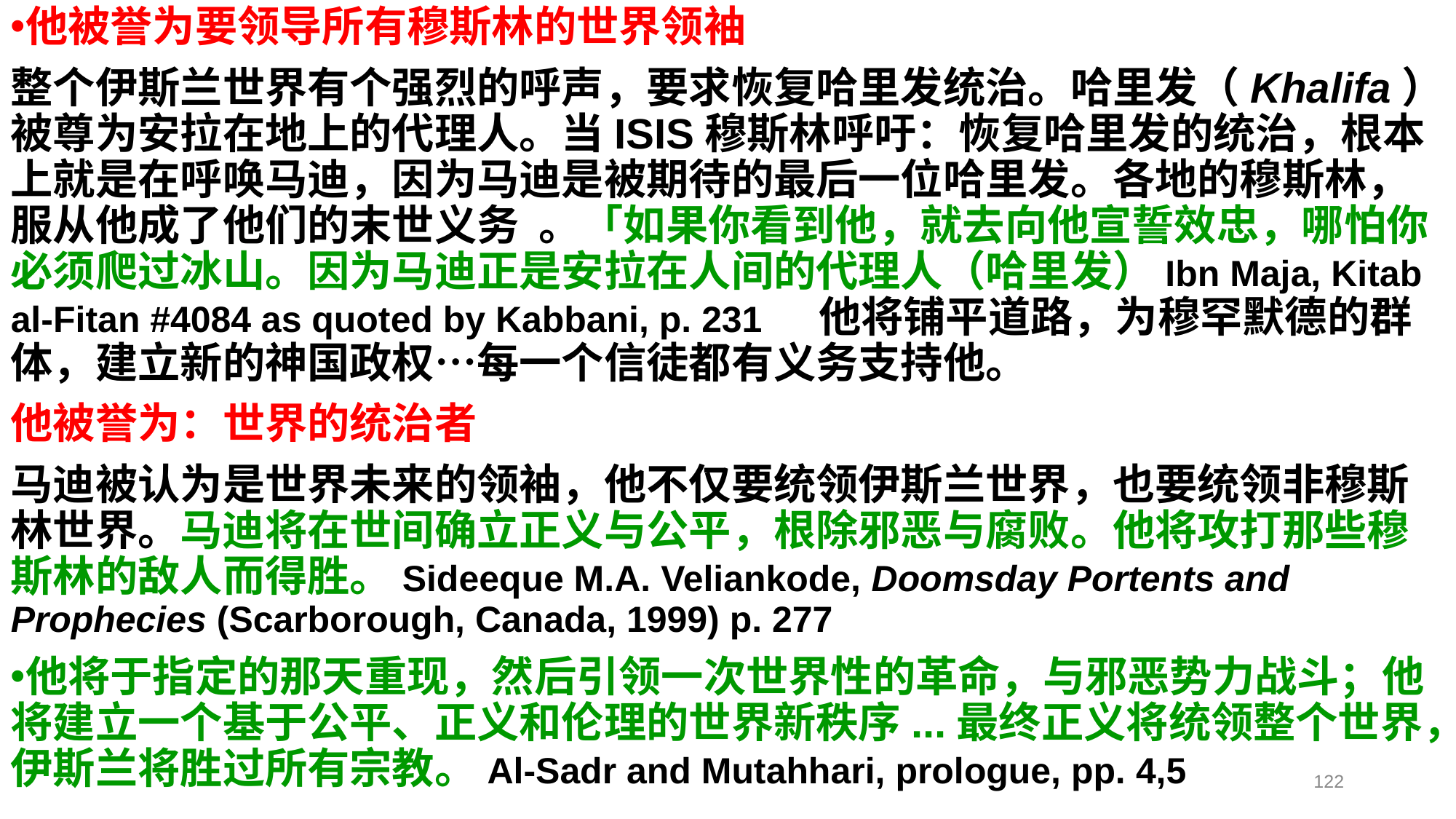

他被誉为要领导所有穆斯林的世界领袖
整个伊斯兰世界有个强烈的呼声，要求恢复哈里发统治。哈里发（Khalifa）被尊为安拉在地上的代理人。当ISIS穆斯林呼吁：恢复哈里发的统治，根本上就是在呼唤马迪，因为马迪是被期待的最后一位哈里发。各地的穆斯林，服从他成了他们的末世义务  。「如果你看到他，就去向他宣誓效忠，哪怕你必须爬过冰山。因为马迪正是安拉在人间的代理人（哈里发）Ibn Maja, Kitab al-Fitan #4084 as quoted by Kabbani, p. 231    他将铺平道路，为穆罕默德的群体，建立新的神国政权…每一个信徒都有义务支持他。
他被誉为：世界的统治者
马迪被认为是世界未来的领袖，他不仅要统领伊斯兰世界，也要统领非穆斯林世界。马迪将在世间确立正义与公平，根除邪恶与腐败。他将攻打那些穆斯林的敌人而得胜。Sideeque M.A. Veliankode, Doomsday Portents and Prophecies (Scarborough, Canada, 1999) p. 277
他将于指定的那天重现，然后引领一次世界性的革命，与邪恶势力战斗；他将建立一个基于公平、正义和伦理的世界新秩序...最终正义将统领整个世界，伊斯兰将胜过所有宗教。Al-Sadr and Mutahhari, prologue, pp. 4,5
122